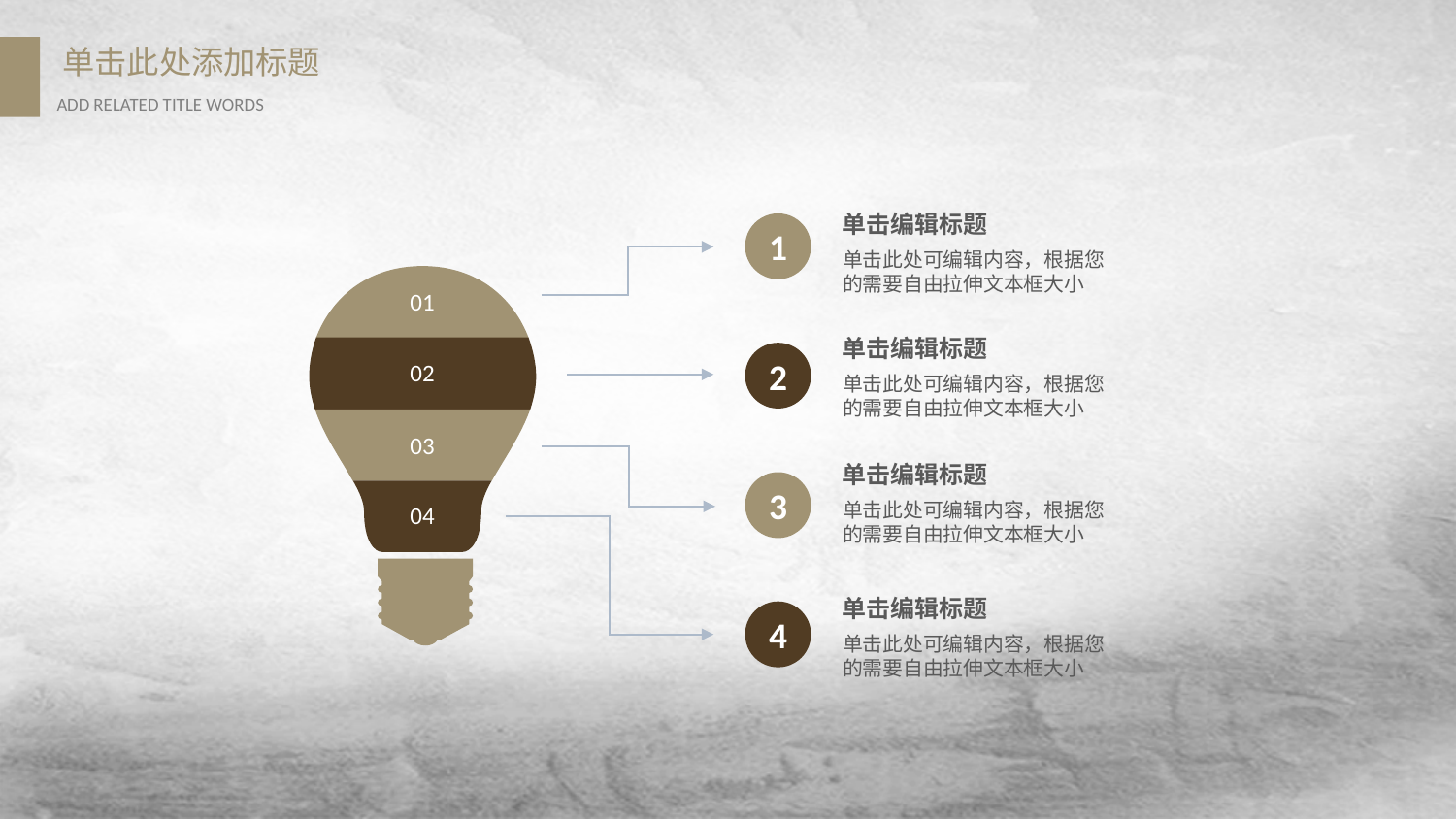

单击编辑标题
单击此处可编辑内容，根据您的需要自由拉伸文本框大小
1

01
单击编辑标题
单击此处可编辑内容，根据您的需要自由拉伸文本框大小

02
2

03
单击编辑标题
单击此处可编辑内容，根据您的需要自由拉伸文本框大小
3

04

单击编辑标题
单击此处可编辑内容，根据您的需要自由拉伸文本框大小
4